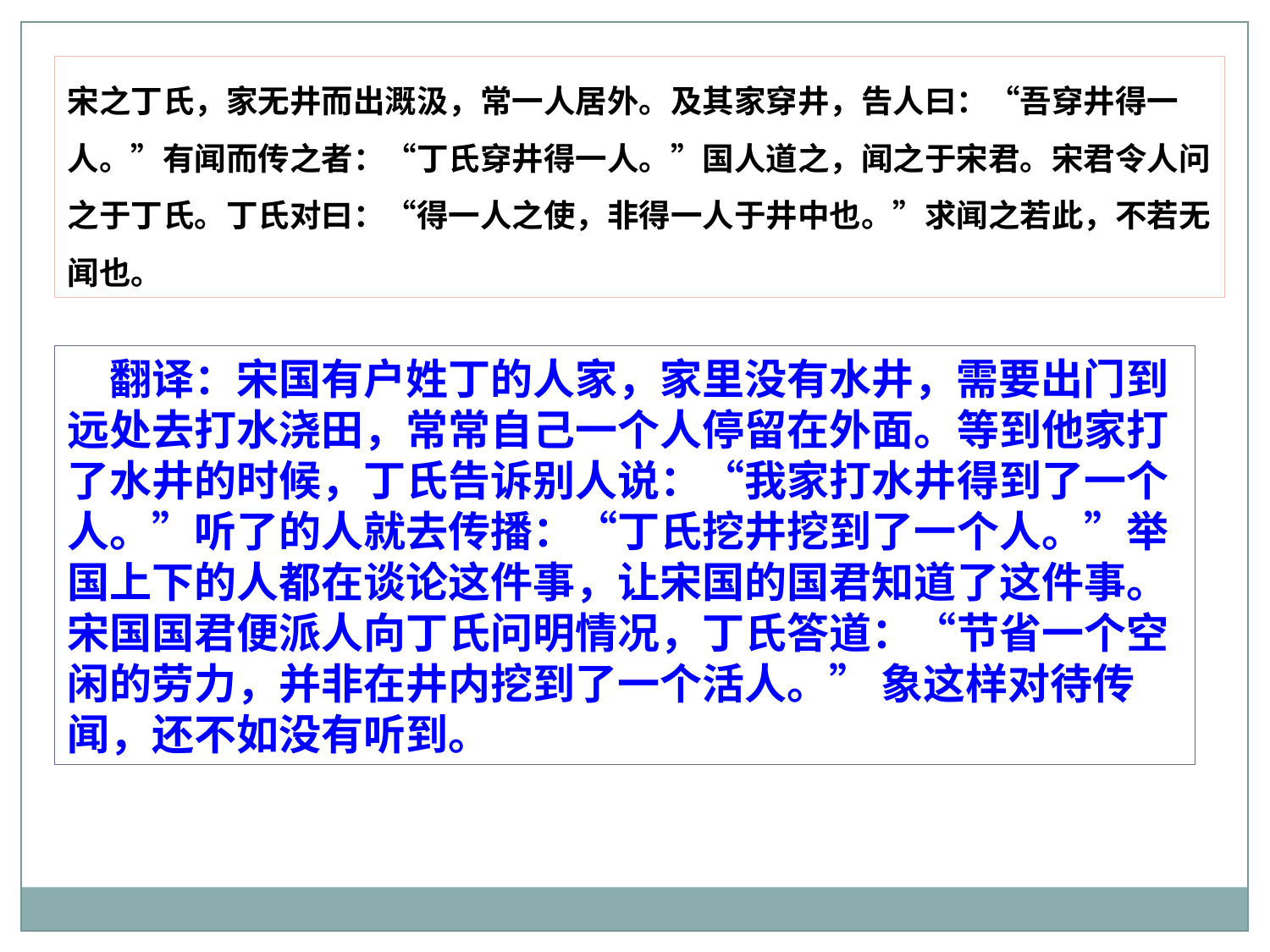

宋之丁氏，家无井而出溉汲，常一人居外。及其家穿井，告人曰：“吾穿井得一人。”有闻而传之者：“丁氏穿井得一人。”国人道之，闻之于宋君。宋君令人问之于丁氏。丁氏对曰：“得一人之使，非得一人于井中也。”求闻之若此，不若无闻也。
翻译：宋国有户姓丁的人家，家里没有水井，需要出门到远处去打水浇田，常常自己一个人停留在外面。等到他家打了水井的时候，丁氏告诉别人说：“我家打水井得到了一个人。”听了的人就去传播：“丁氏挖井挖到了一个人。”举国上下的人都在谈论这件事，让宋国的国君知道了这件事。宋国国君便派人向丁氏问明情况，丁氏答道：“节省一个空闲的劳力，并非在井内挖到了一个活人。” 象这样对待传闻，还不如没有听到。